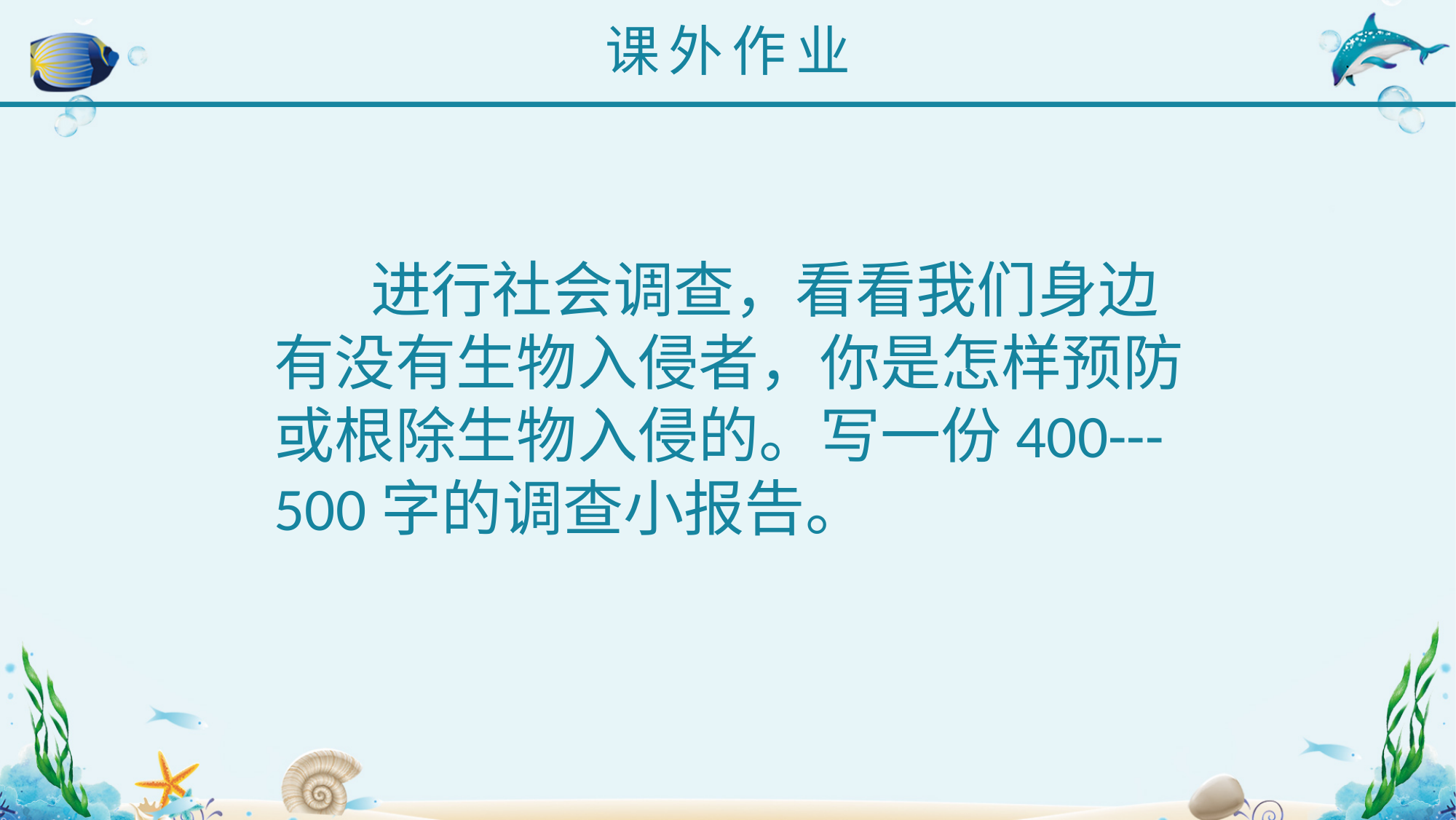

课外作业

          进行社会调查，看看我们身边有没有生物入侵者，你是怎样预防或根除生物入侵的。写一份400---500字的调查小报告。